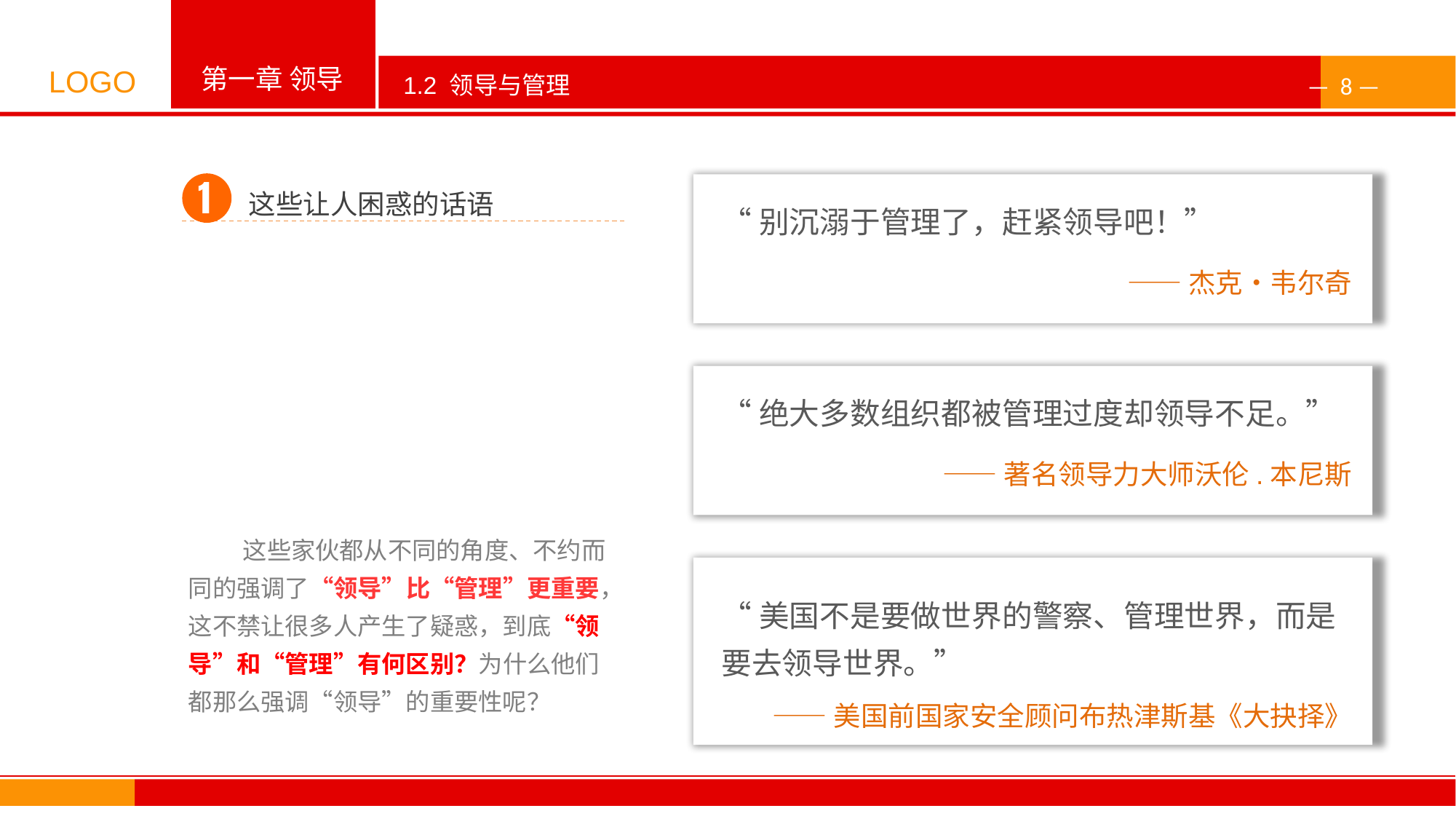

这些让人困惑的话语
1

“别沉溺于管理了，赶紧领导吧！”
——杰克•韦尔奇

“绝大多数组织都被管理过度却领导不足。”
——著名领导力大师沃伦.本尼斯
这些家伙都从不同的角度、不约而同的强调了“领导”比“管理”更重要，这不禁让很多人产生了疑惑，到底“领导”和“管理”有何区别？为什么他们都那么强调“领导”的重要性呢？

“美国不是要做世界的警察、管理世界，而是要去领导世界。”
——美国前国家安全顾问布热津斯基《大抉择》